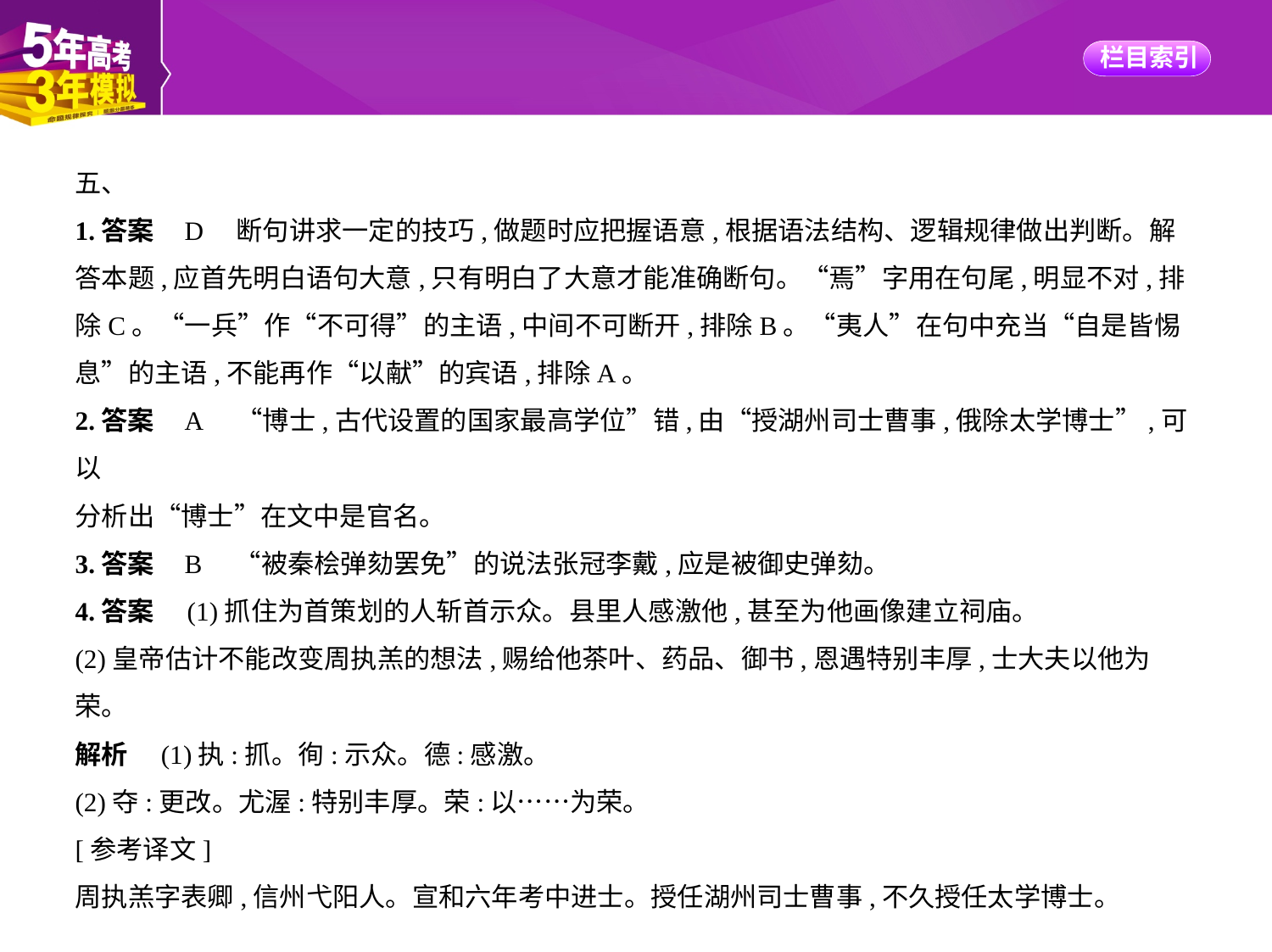

五、
1.答案    D　断句讲求一定的技巧,做题时应把握语意,根据语法结构、逻辑规律做出判断。解
答本题,应首先明白语句大意,只有明白了大意才能准确断句。“焉”字用在句尾,明显不对,排
除C。“一兵”作“不可得”的主语,中间不可断开,排除B。“夷人”在句中充当“自是皆惕
息”的主语,不能再作“以献”的宾语,排除A。
2.答案    A　“博士,古代设置的国家最高学位”错,由“授湖州司士曹事,俄除太学博士”,可以
分析出“博士”在文中是官名。
3.答案    B　“被秦桧弹劾罢免”的说法张冠李戴,应是被御史弹劾。
4.答案　(1)抓住为首策划的人斩首示众。县里人感激他,甚至为他画像建立祠庙。
(2)皇帝估计不能改变周执羔的想法,赐给他茶叶、药品、御书,恩遇特别丰厚,士大夫以他为
荣。
解析　(1)执:抓。徇:示众。德:感激。
(2)夺:更改。尤渥:特别丰厚。荣:以……为荣。
[参考译文]
周执羔字表卿,信州弋阳人。宣和六年考中进士。授任湖州司士曹事,不久授任太学博士。